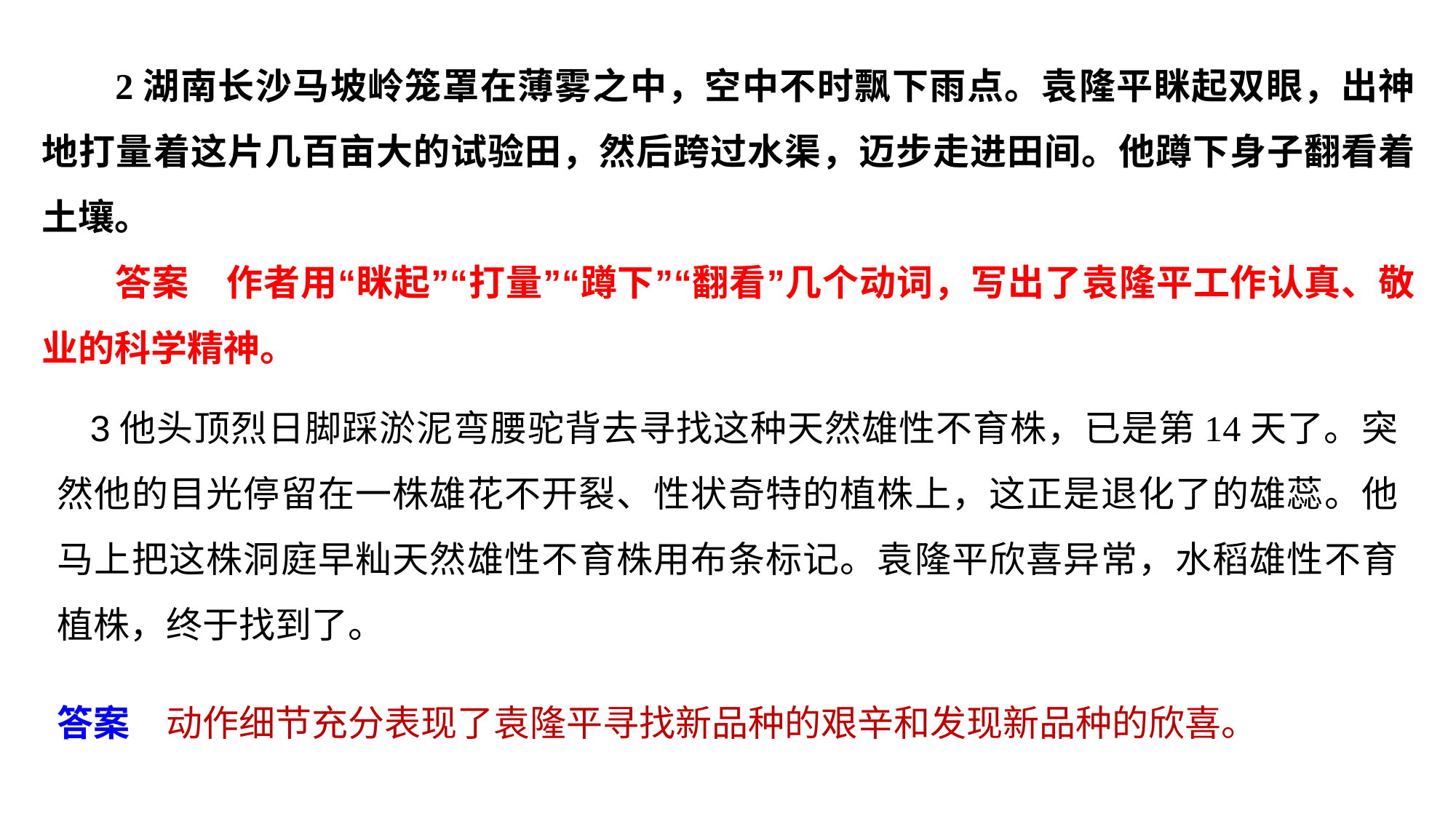

2湖南长沙马坡岭笼罩在薄雾之中，空中不时飘下雨点。袁隆平眯起双眼，出神地打量着这片几百亩大的试验田，然后跨过水渠，迈步走进田间。他蹲下身子翻看着土壤。
答案　作者用“眯起”“打量”“蹲下”“翻看”几个动词，写出了袁隆平工作认真、敬业的科学精神。
   3他头顶烈日脚踩淤泥弯腰驼背去寻找这种天然雄性不育株，已是第14天了。突然他的目光停留在一株雄花不开裂、性状奇特的植株上，这正是退化了的雄蕊。他马上把这株洞庭早籼天然雄性不育株用布条标记。袁隆平欣喜异常，水稻雄性不育植株，终于找到了。
答案　动作细节充分表现了袁隆平寻找新品种的艰辛和发现新品种的欣喜。